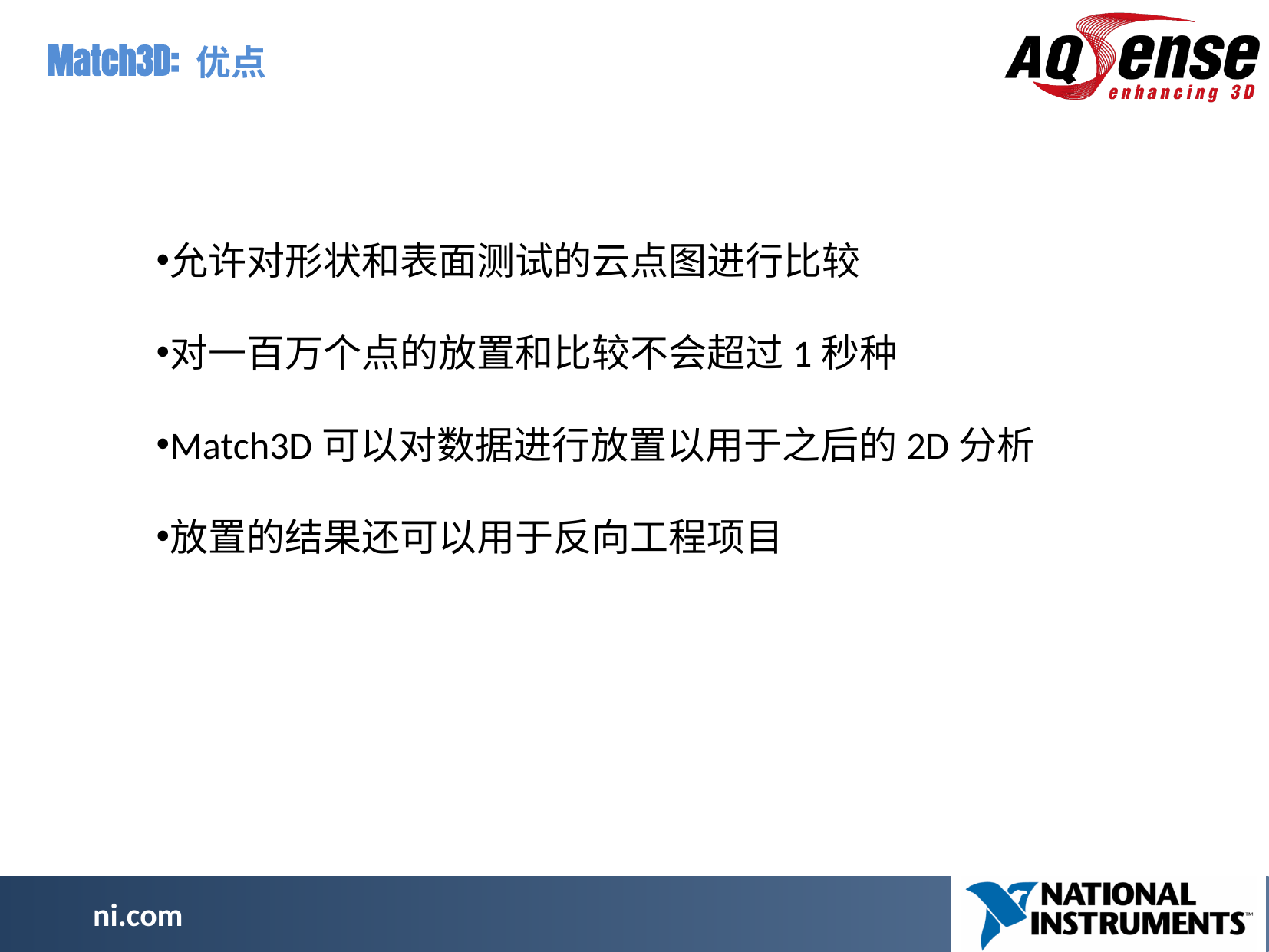

Match3D: 优点
允许对形状和表面测试的云点图进行比较

对一百万个点的放置和比较不会超过1秒种

Match3D可以对数据进行放置以用于之后的2D分析

放置的结果还可以用于反向工程项目